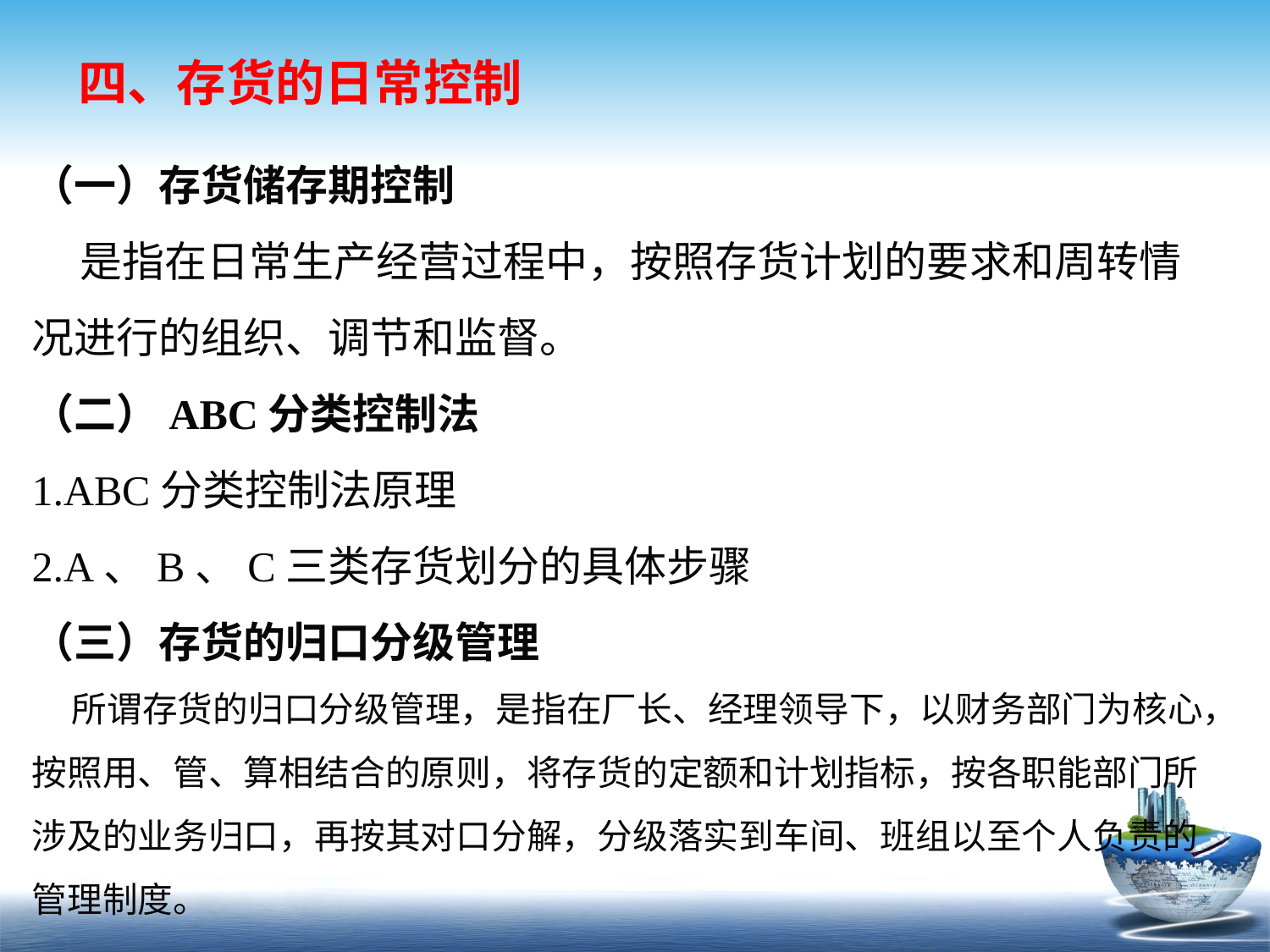

# 四、存货的日常控制
（一）存货储存期控制
    是指在日常生产经营过程中，按照存货计划的要求和周转情况进行的组织、调节和监督。
（二）ABC分类控制法
1.ABC分类控制法原理
2.A、B、C三类存货划分的具体步骤
（三）存货的归口分级管理
    所谓存货的归口分级管理，是指在厂长、经理领导下，以财务部门为核心，按照用、管、算相结合的原则，将存货的定额和计划指标，按各职能部门所涉及的业务归口，再按其对口分解，分级落实到车间、班组以至个人负责的管理制度。

广义
狭义